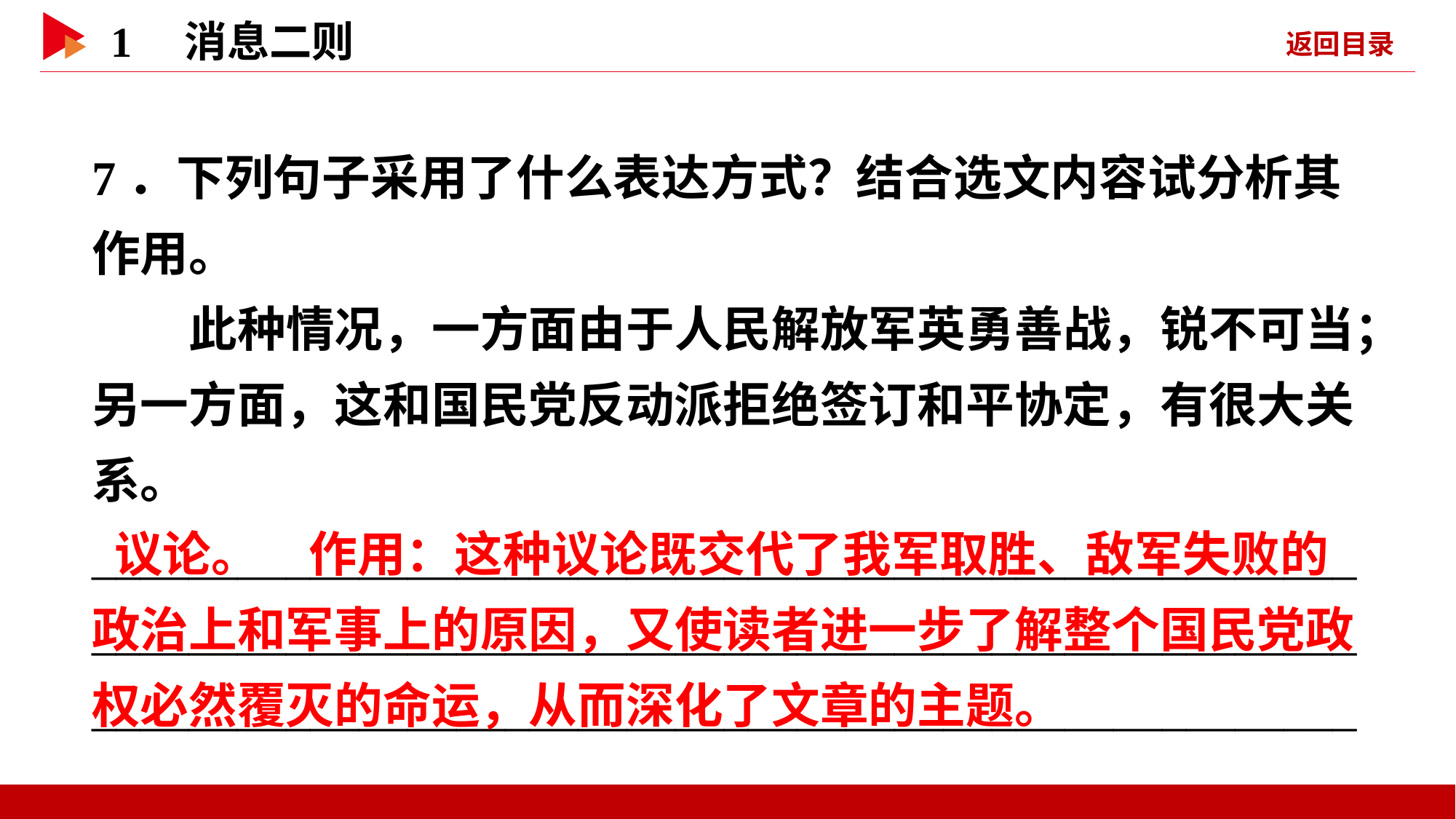

7．下列句子采用了什么表达方式？结合选文内容试分析其作用。
　　此种情况，一方面由于人民解放军英勇善战，锐不可当；另一方面，这和国民党反动派拒绝签订和平协定，有很大关系。
____________________________________________________________________________________________________________________________________________________________
 议论。　作用：这种议论既交代了我军取胜、敌军失败的政治上和军事上的原因，又使读者进一步了解整个国民党政权必然覆灭的命运，从而深化了文章的主题。